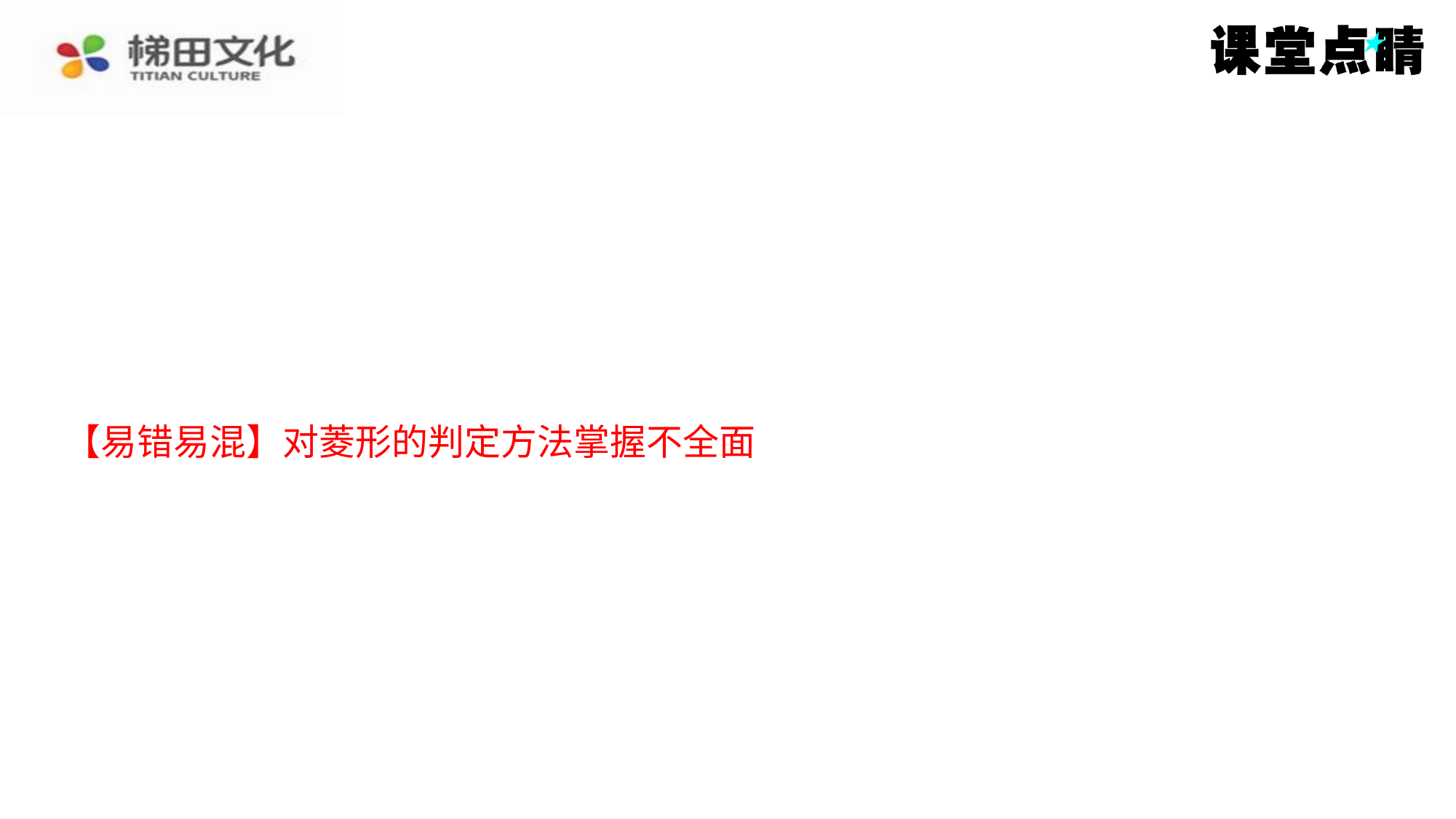

【易错易混】对菱形的判定方法掌握不全面
【易错易混】对菱形的判定方法掌握不全面